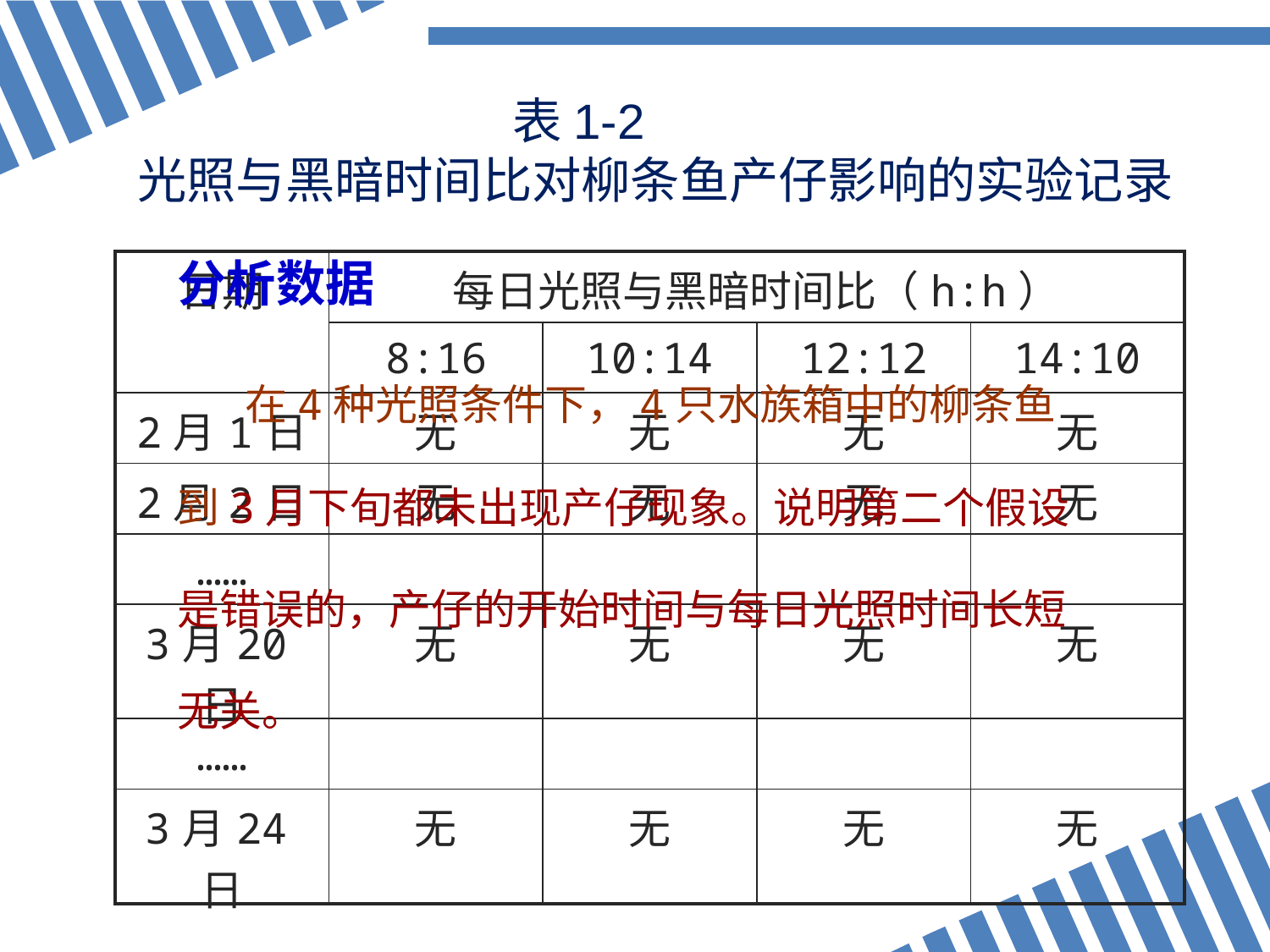

表1-2
光照与黑暗时间比对柳条鱼产仔影响的实验记录
分析数据
     在4种光照条件下，4只水族箱中的柳条鱼到3月下旬都未出现产仔现象。说明第二个假设是错误的，产仔的开始时间与每日光照时间长短无关。
| 日期 | 每日光照与黑暗时间比（h:h） |  |  |  |
| --- | --- | --- | --- | --- |
|  | 8:16 | 10:14 | 12:12 | 14:10 |
| 2月1日 | 无 | 无 | 无 | 无 |
| 2月2日 | 无 | 无 | 无 | 无 |
| …… |  |  |  |  |
| 3月20日 | 无 | 无 | 无 | 无 |
| …… |  |  |  |  |
| 3月24日 | 无 | 无 | 无 | 无 |